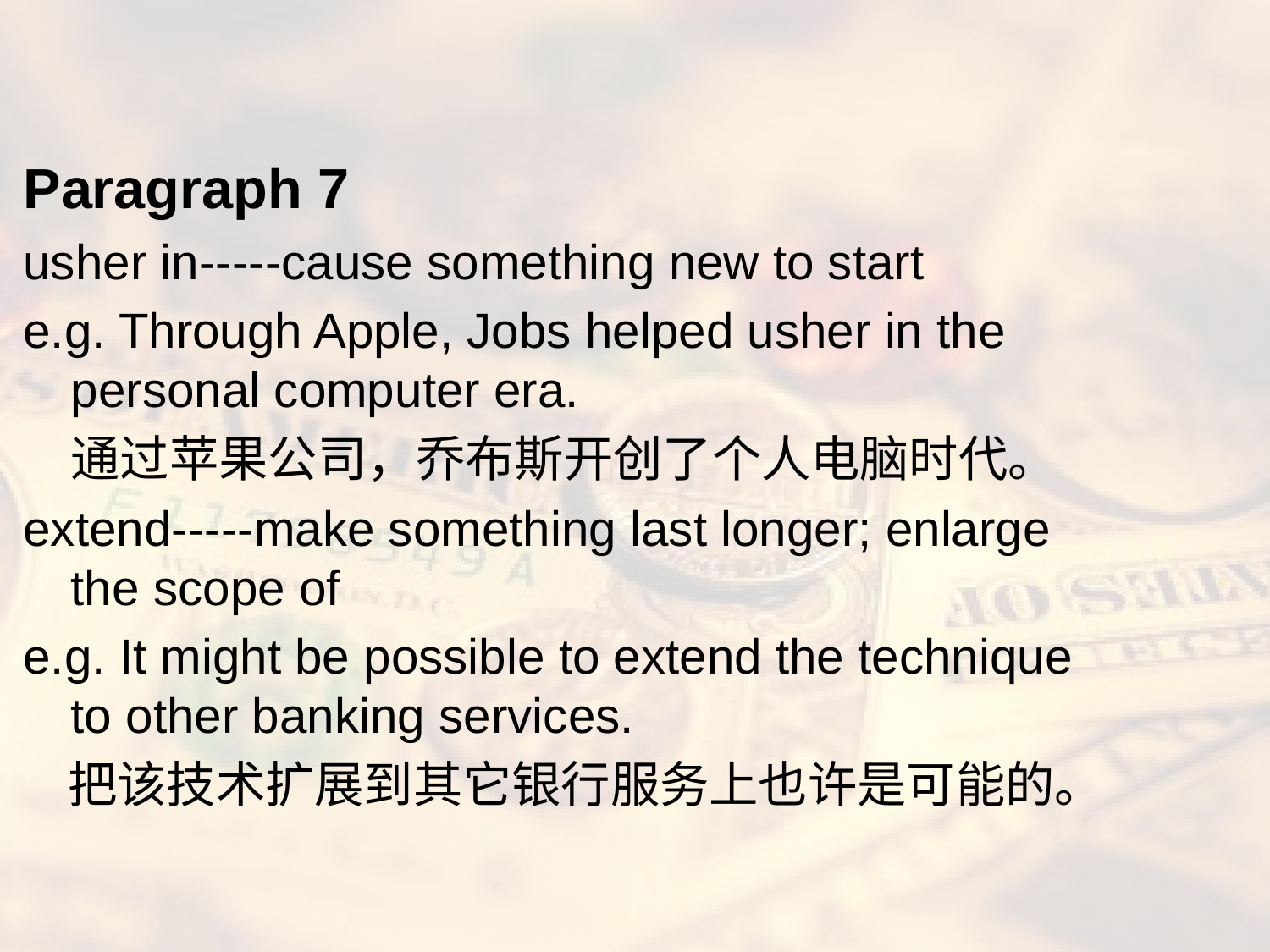

#
Paragraph 7
usher in-----cause something new to start
e.g. Through Apple, Jobs helped usher in the personal computer era.
	通过苹果公司，乔布斯开创了个人电脑时代。
extend-----make something last longer; enlarge the scope of
e.g. It might be possible to extend the technique to other banking services.
   把该技术扩展到其它银行服务上也许是可能的。